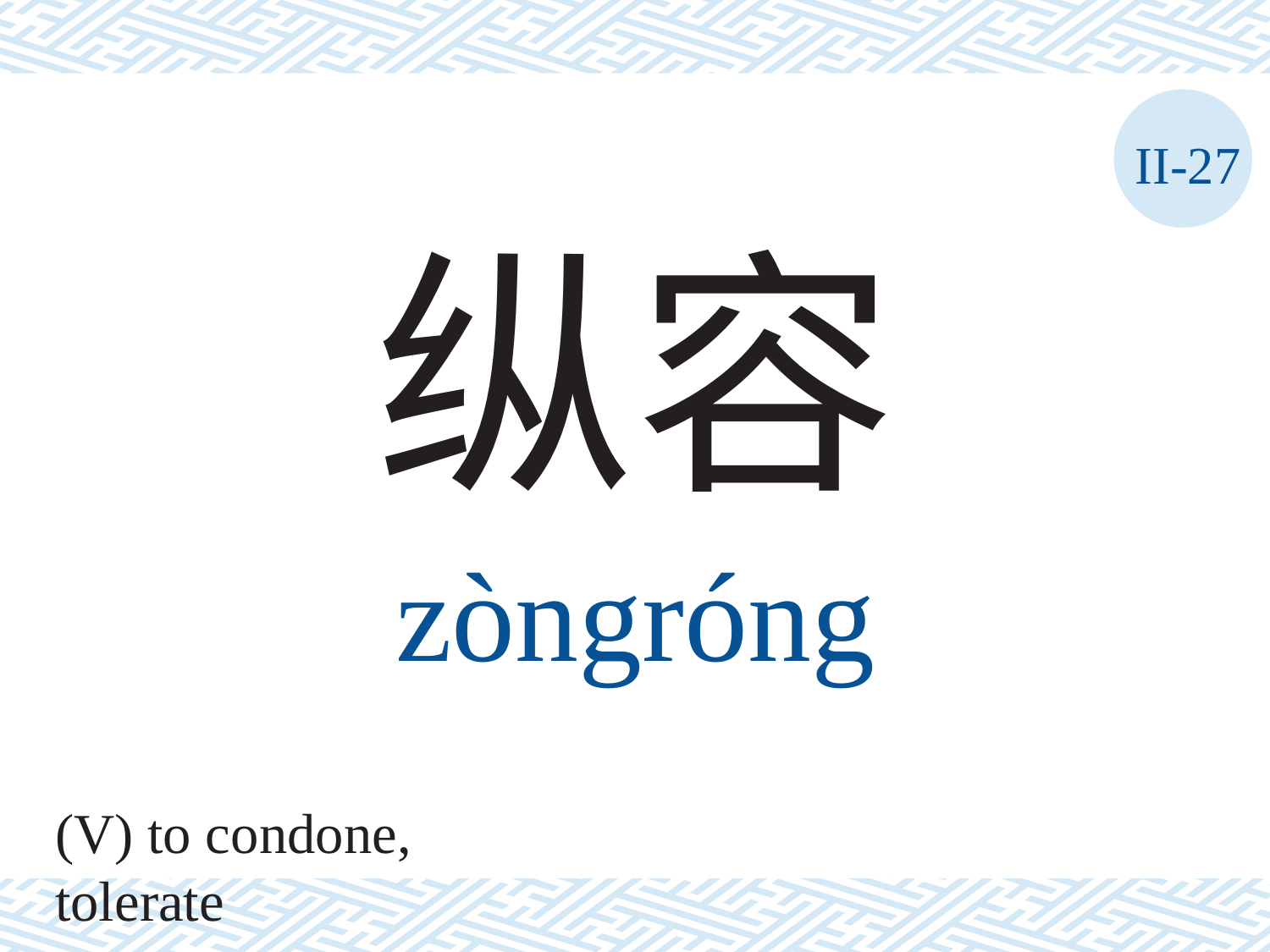

II-27
纵容
zòngróng
(V) to condone, tolerate